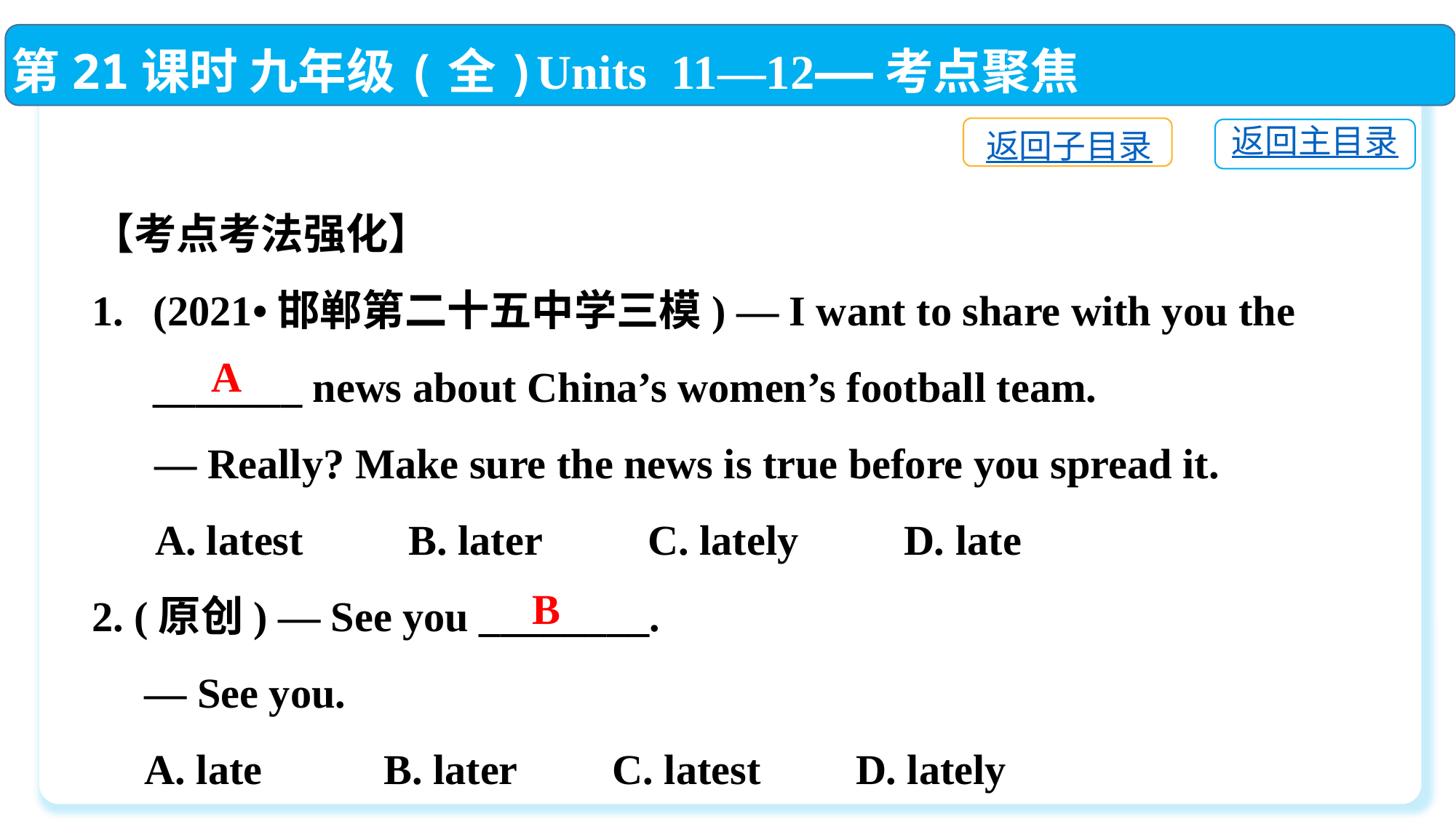

第21课时 九年级(全)Units  11—12——考点聚焦

返回子目录
返回主目录
【考点考法强化】
(2021•邯郸第二十五中学三模) — I want to share with you the _______ news about China’s women’s football team.
      — Really? Make sure the news is true before you spread it.
      A. latest　　B. later　　C. lately　　D. late
2. (原创) — See you ________.
     — See you.
     A. late	       B. later	        C. latest	D. lately

A
B